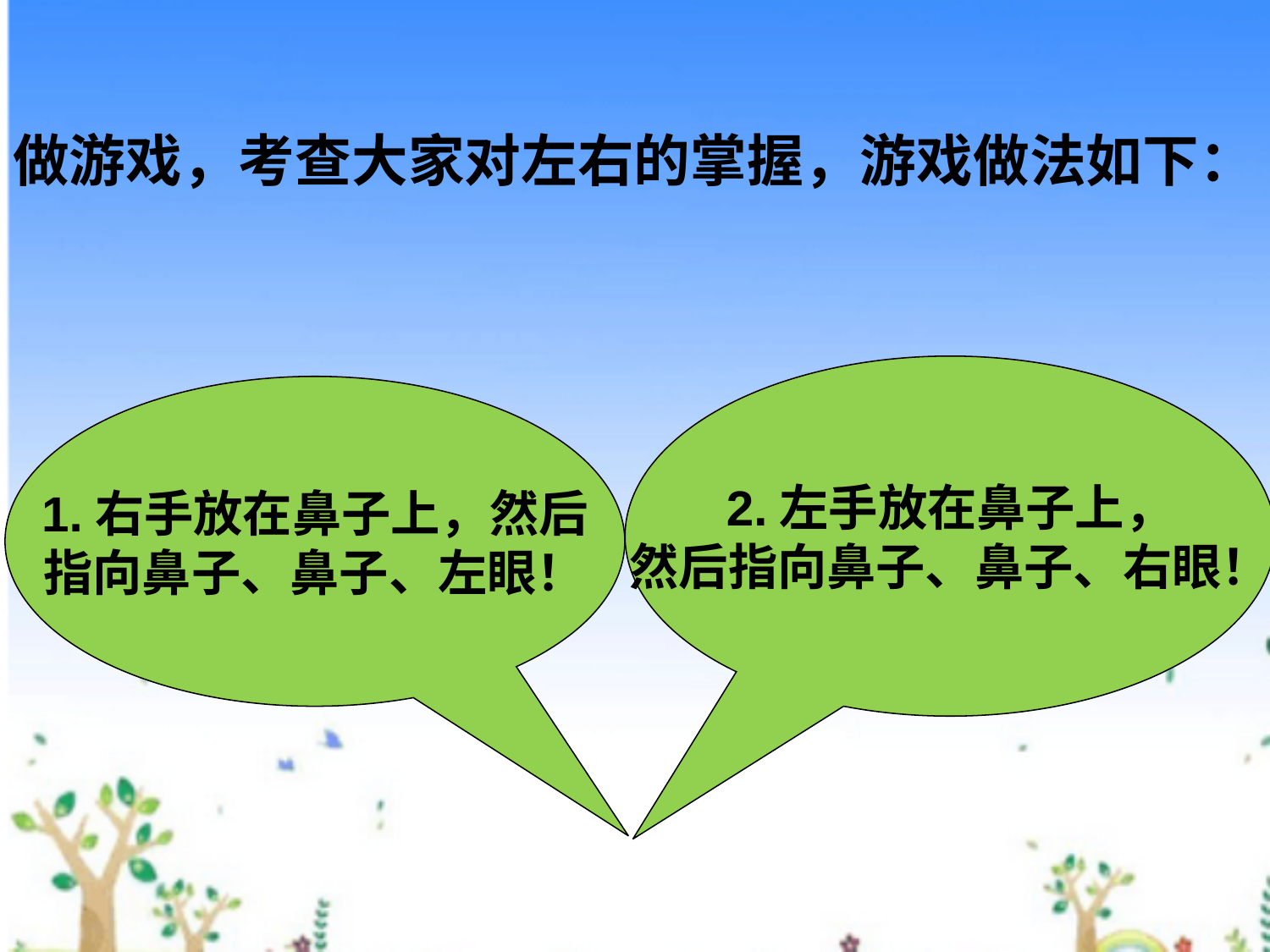

做游戏，考查大家对左右的掌握，游戏做法如下：
2.左手放在鼻子上，
然后指向鼻子、鼻子、右眼！
1.右手放在鼻子上，然后
指向鼻子、鼻子、左眼！